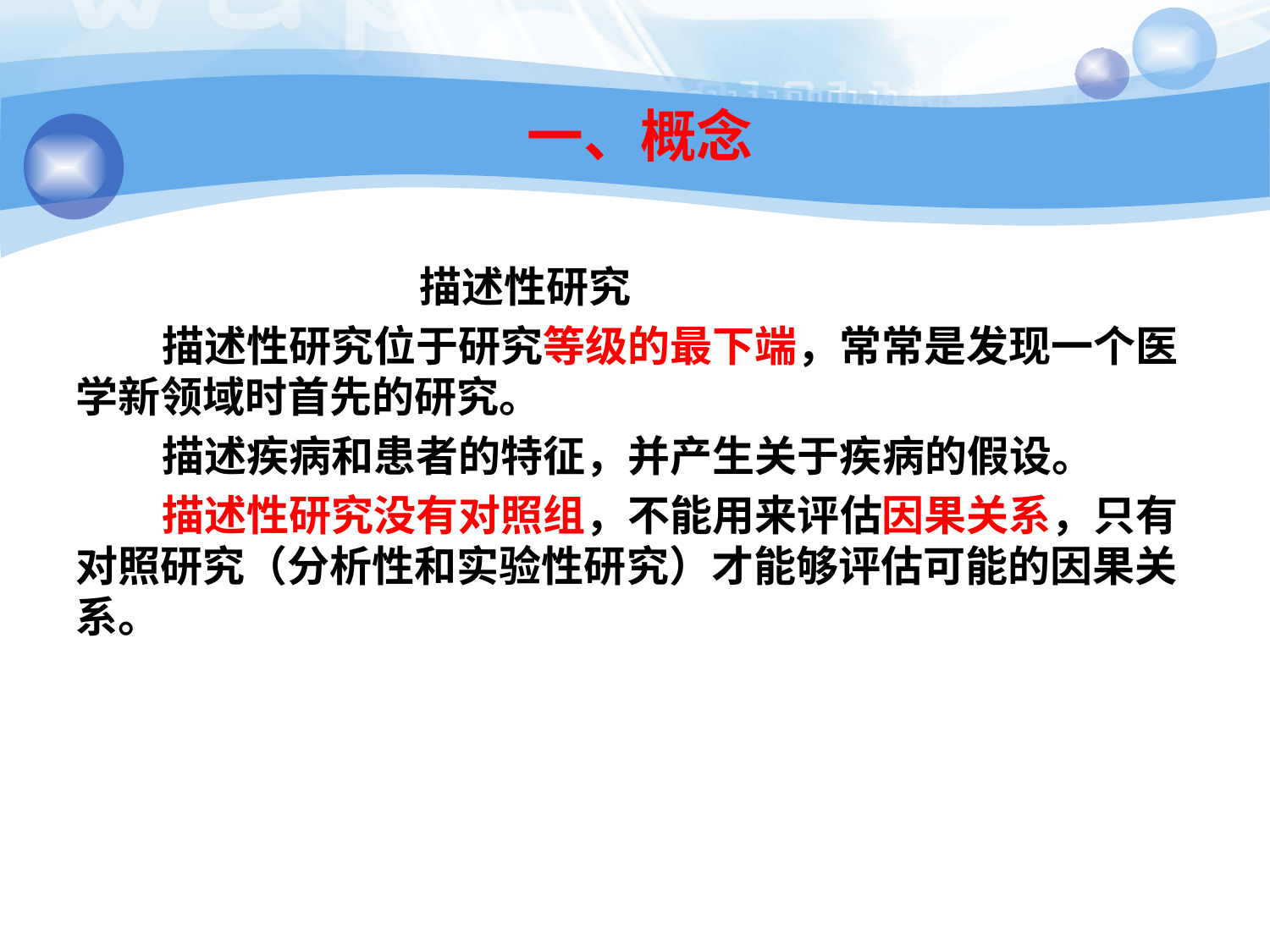

# 一、概念
                                   描述性研究
        描述性研究位于研究等级的最下端，常常是发现一个医学新领域时首先的研究。
        描述疾病和患者的特征，并产生关于疾病的假设。
        描述性研究没有对照组，不能用来评估因果关系，只有对照研究（分析性和实验性研究）才能够评估可能的因果关系。